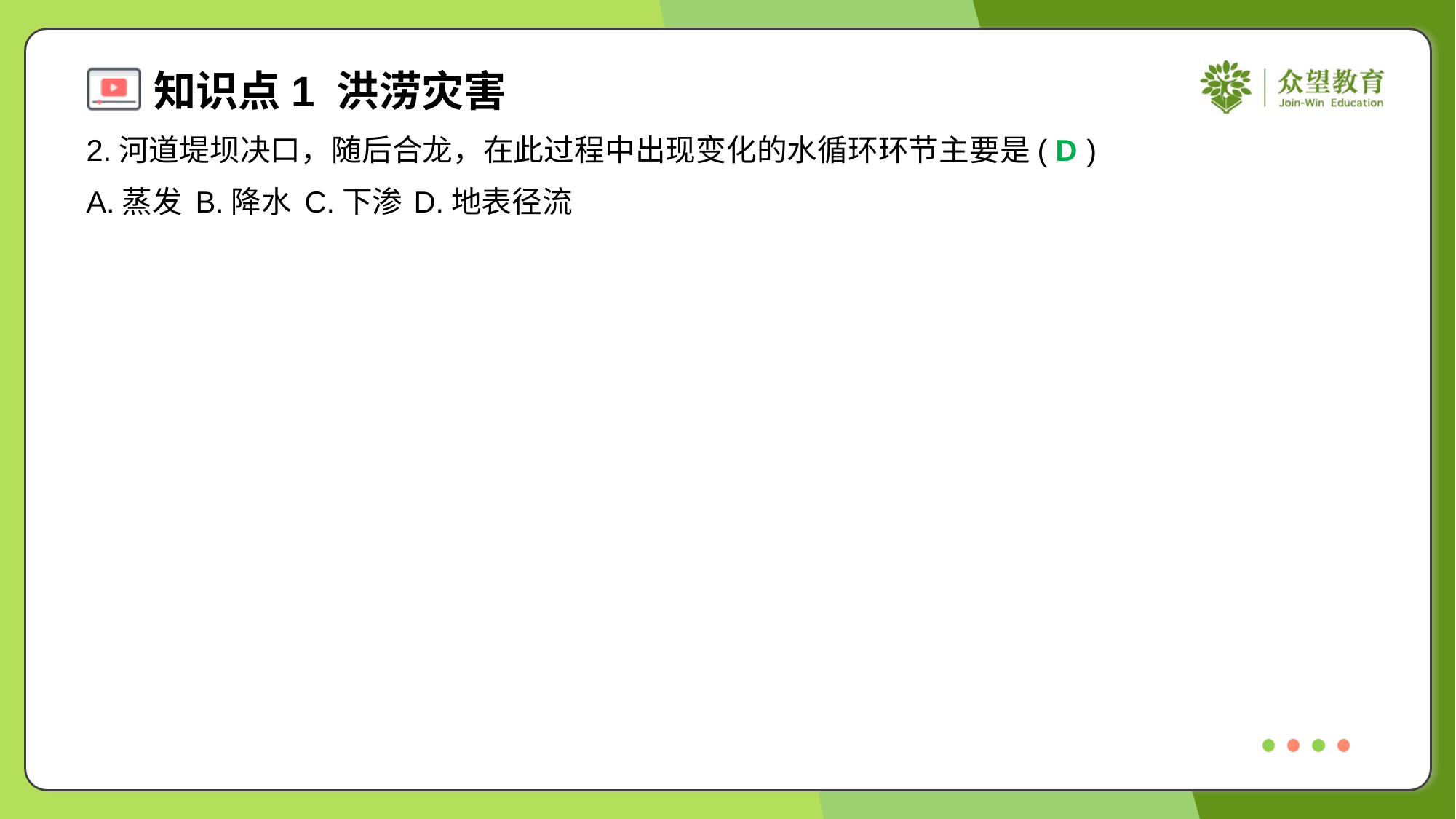

2.河道堤坝决口，随后合龙，在此过程中出现变化的水循环环节主要是(     )
D
A.蒸发	B.降水	C.下渗	D.地表径流